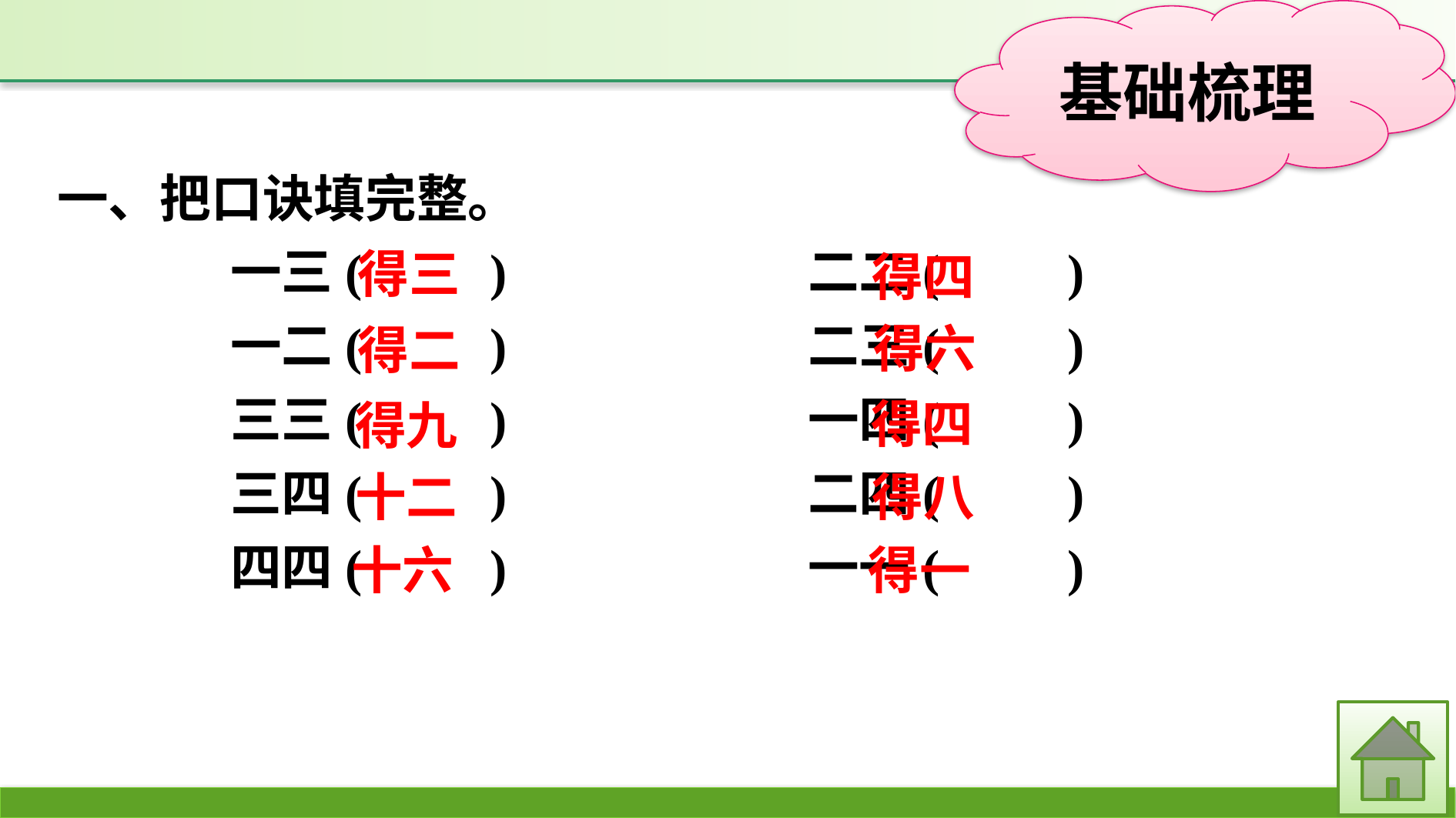

一、把口诀填完整。
一三(　　)　　　		二二(　　)
一二(　　)			二三(　　)
三三(　　)			一四(　　)
三四(　　)			二四(　　)
四四(　　)			一一(　　)
得三
得四
得六
得二
得四
得九
得八
十二
得一
十六